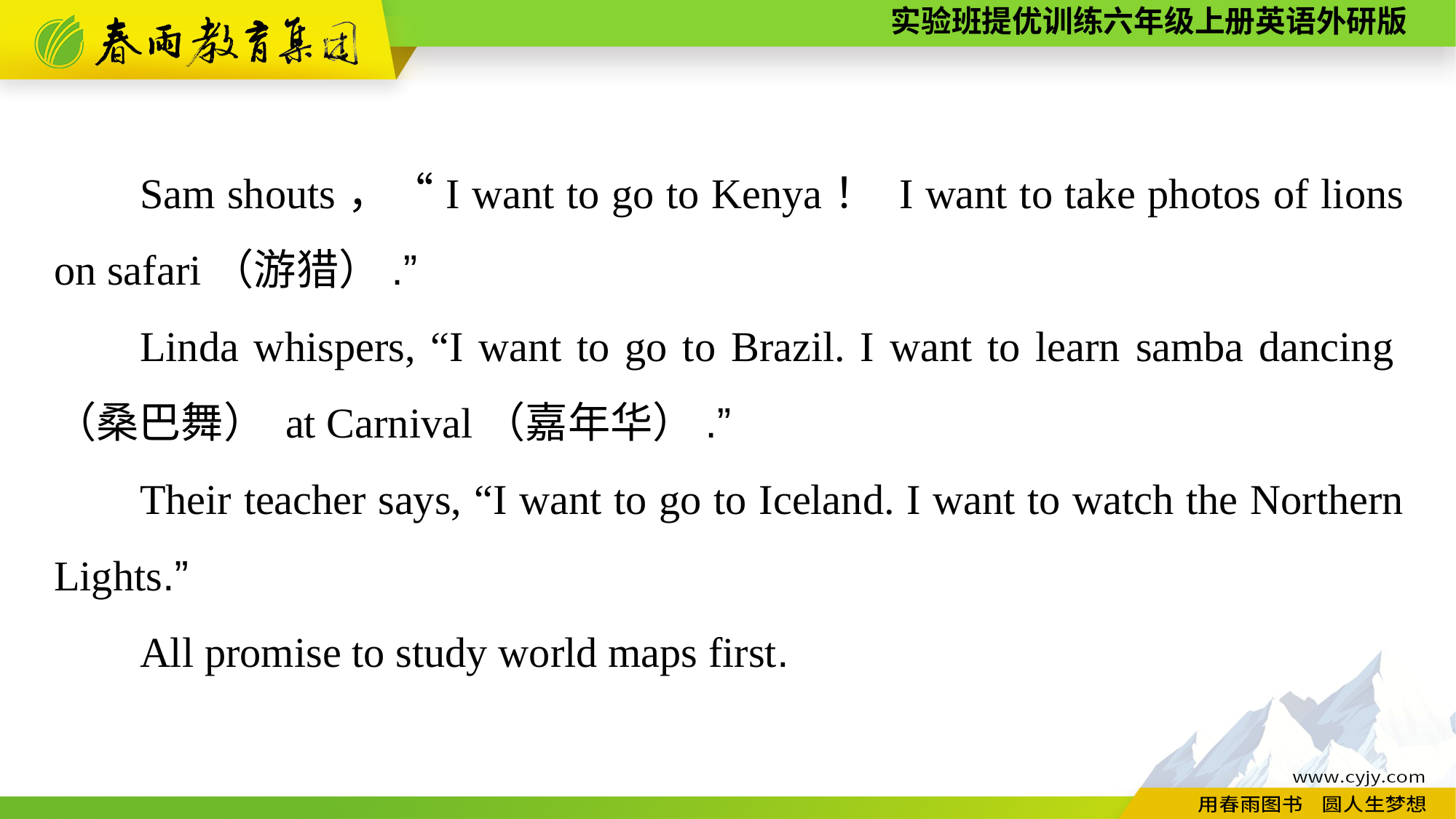

Sam shouts，“I want to go to Kenya！ I want to take photos of lions on safari（游猎）.”
Linda whispers, “I want to go to Brazil. I want to learn samba dancing（桑巴舞） at Carnival（嘉年华）.”
Their teacher says, “I want to go to Iceland. I want to watch the Northern Lights.”
All promise to study world maps first.